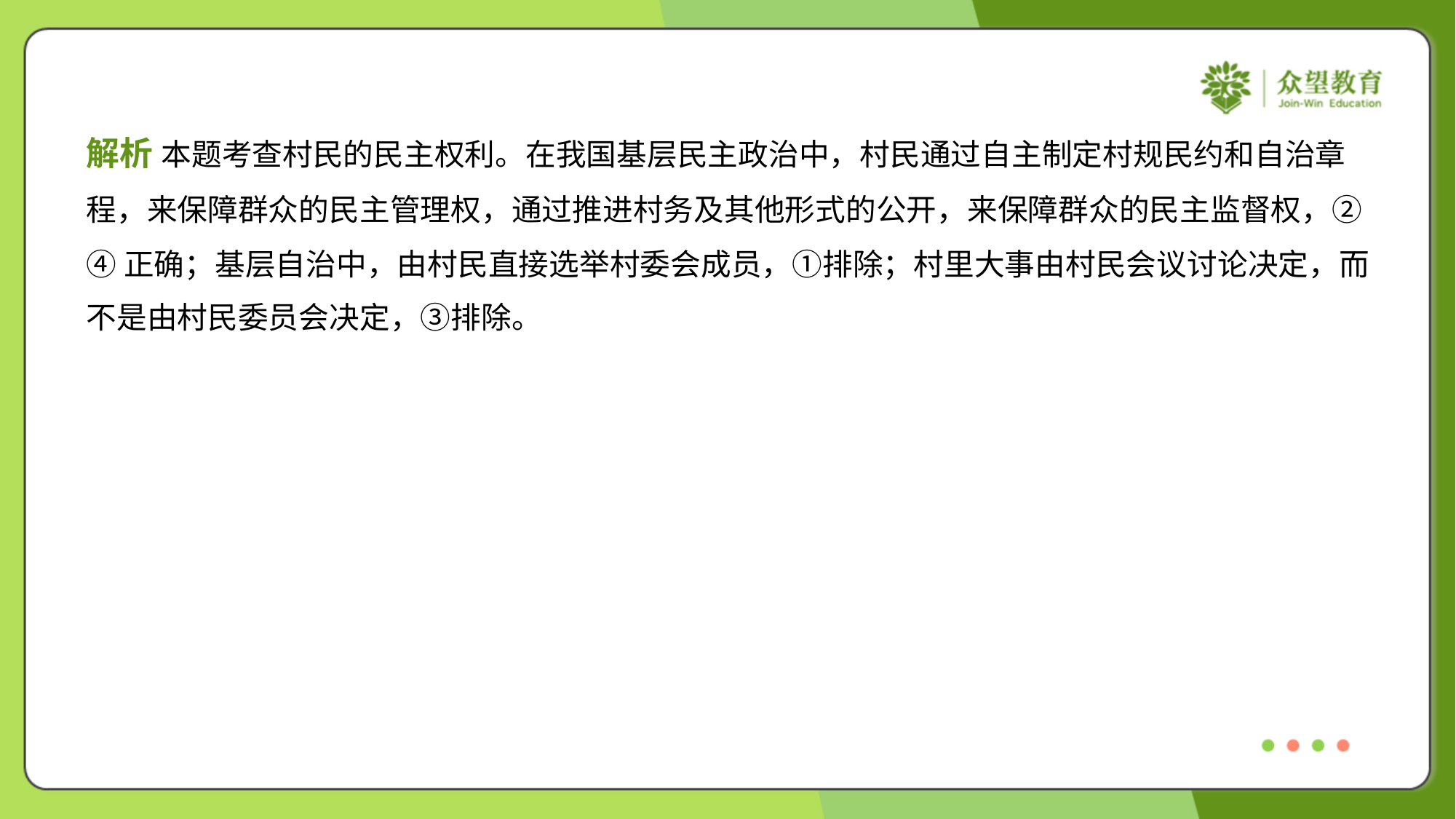

解析 本题考查村民的民主权利。在我国基层民主政治中，村民通过自主制定村规民约和自治章
程，来保障群众的民主管理权，通过推进村务及其他形式的公开，来保障群众的民主监督权，②
④正确；基层自治中，由村民直接选举村委会成员，①排除；村里大事由村民会议讨论决定，而
不是由村民委员会决定，③排除。